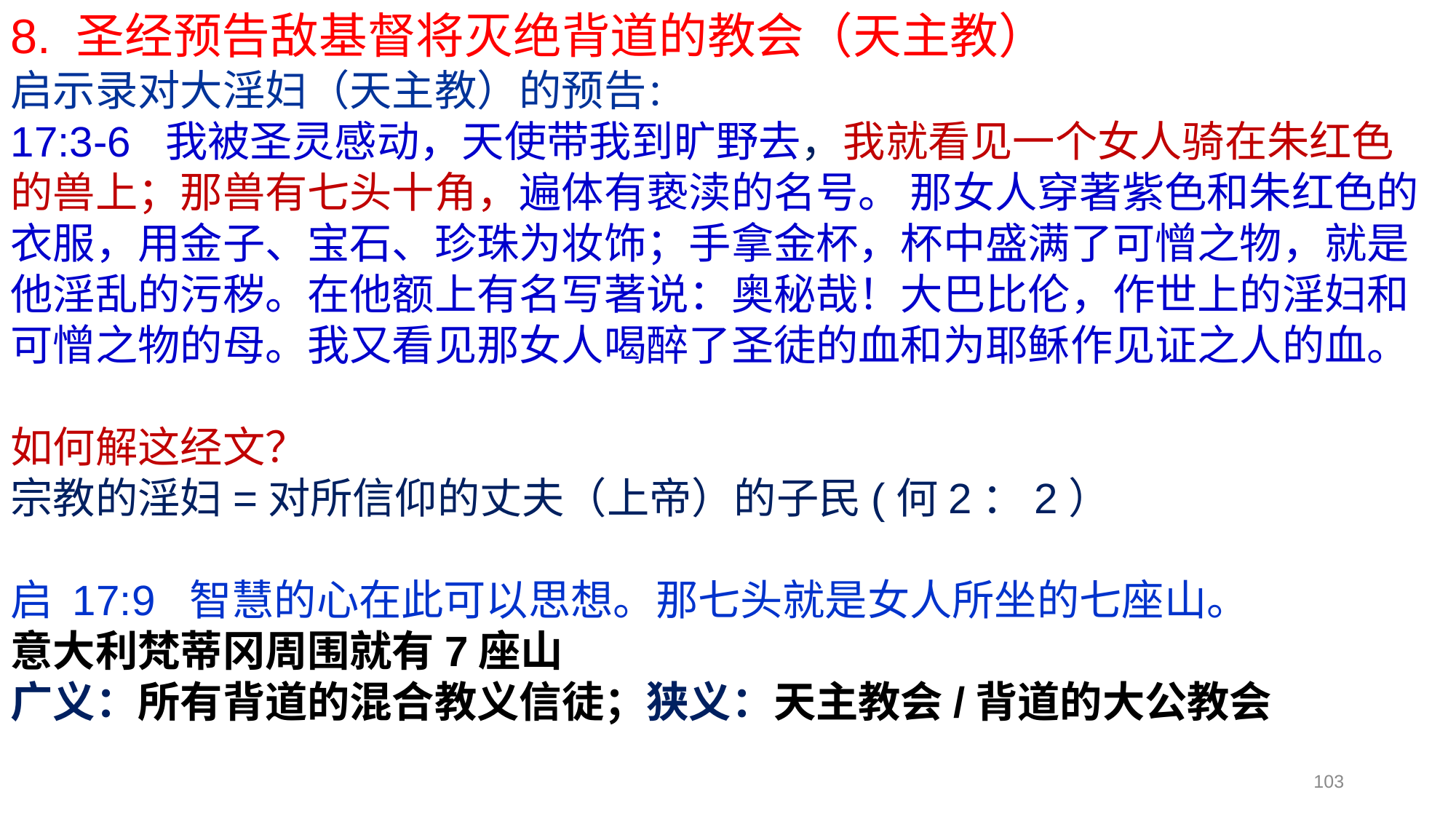

8. 圣经预告敌基督将灭绝背道的教会（天主教）
启示录对大淫妇（天主教）的预告：
17:3-6  我被圣灵感动，天使带我到旷野去，我就看见一个女人骑在朱红色的兽上；那兽有七头十角，遍体有亵渎的名号。 那女人穿著紫色和朱红色的衣服，用金子、宝石、珍珠为妆饰；手拿金杯，杯中盛满了可憎之物，就是他淫乱的污秽。在他额上有名写著说：奥秘哉！大巴比伦，作世上的淫妇和可憎之物的母。我又看见那女人喝醉了圣徒的血和为耶稣作见证之人的血。

如何解这经文？
宗教的淫妇=对所信仰的丈夫（上帝）的子民(何2：2）

启 17:9  智慧的心在此可以思想。那七头就是女人所坐的七座山。
意大利梵蒂冈周围就有7座山
广义：所有背道的混合教义信徒；狭义：天主教会/背道的大公教会
103